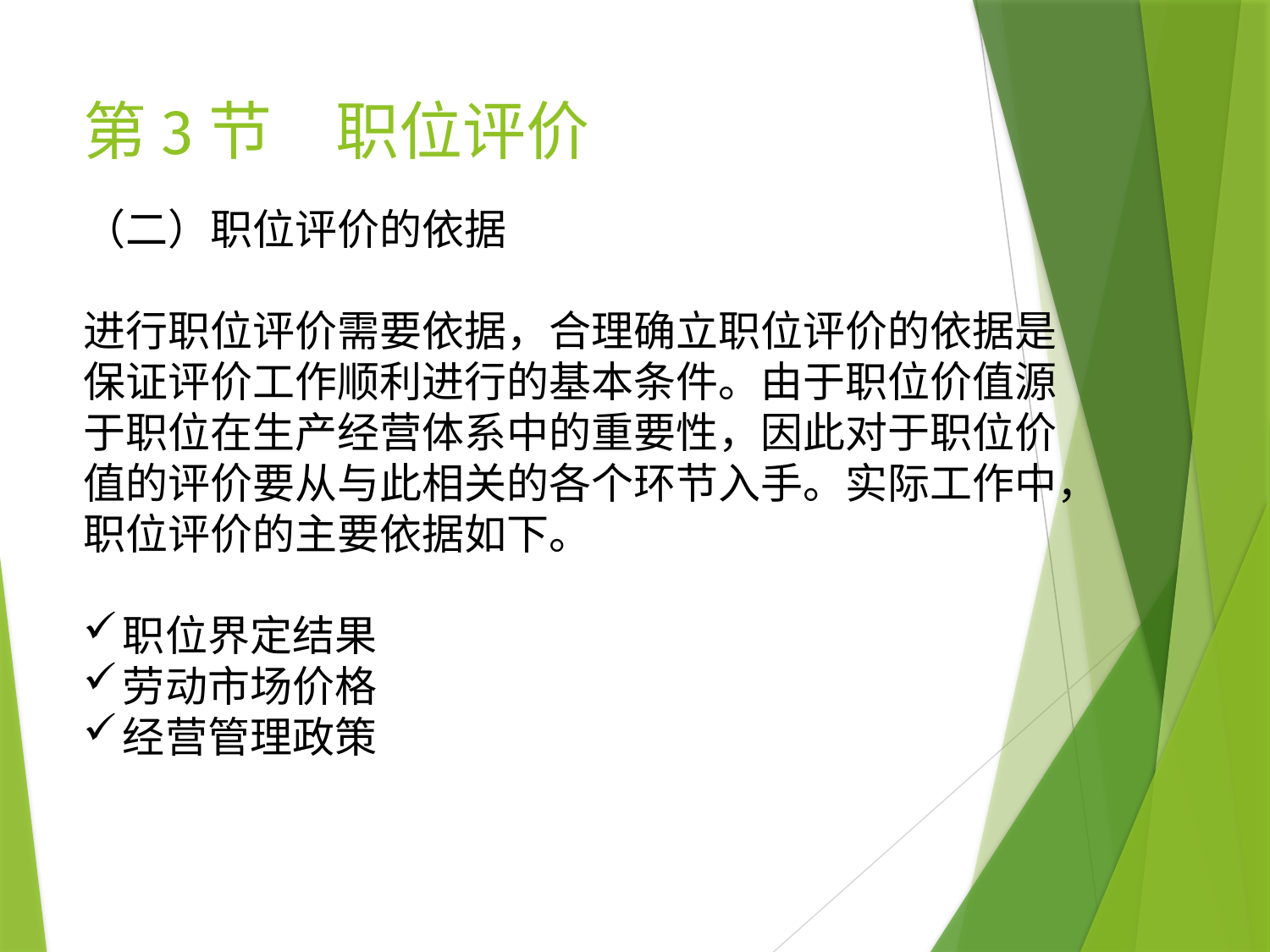

# 第3节　职位评价
（二）职位评价的依据

进行职位评价需要依据，合理确立职位评价的依据是保证评价工作顺利进行的基本条件。由于职位价值源于职位在生产经营体系中的重要性，因此对于职位价值的评价要从与此相关的各个环节入手。实际工作中，职位评价的主要依据如下。

职位界定结果
劳动市场价格
经营管理政策